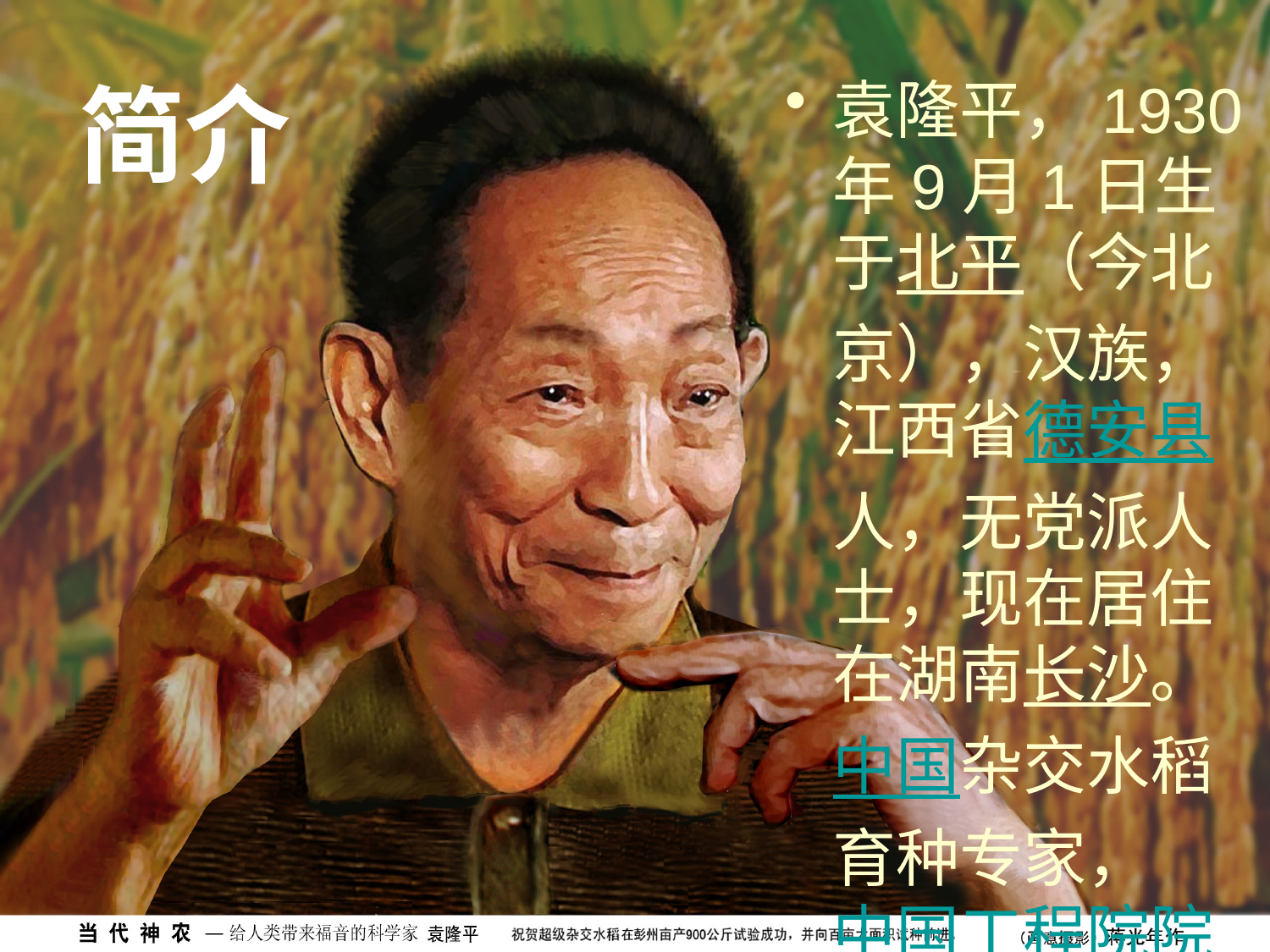

# 简介
袁隆平，1930年9月1日生于北平（今北京），汉族，江西省德安县人，无党派人士，现在居住在湖南长沙。中国杂交水稻育种专家，中国工程院院士。